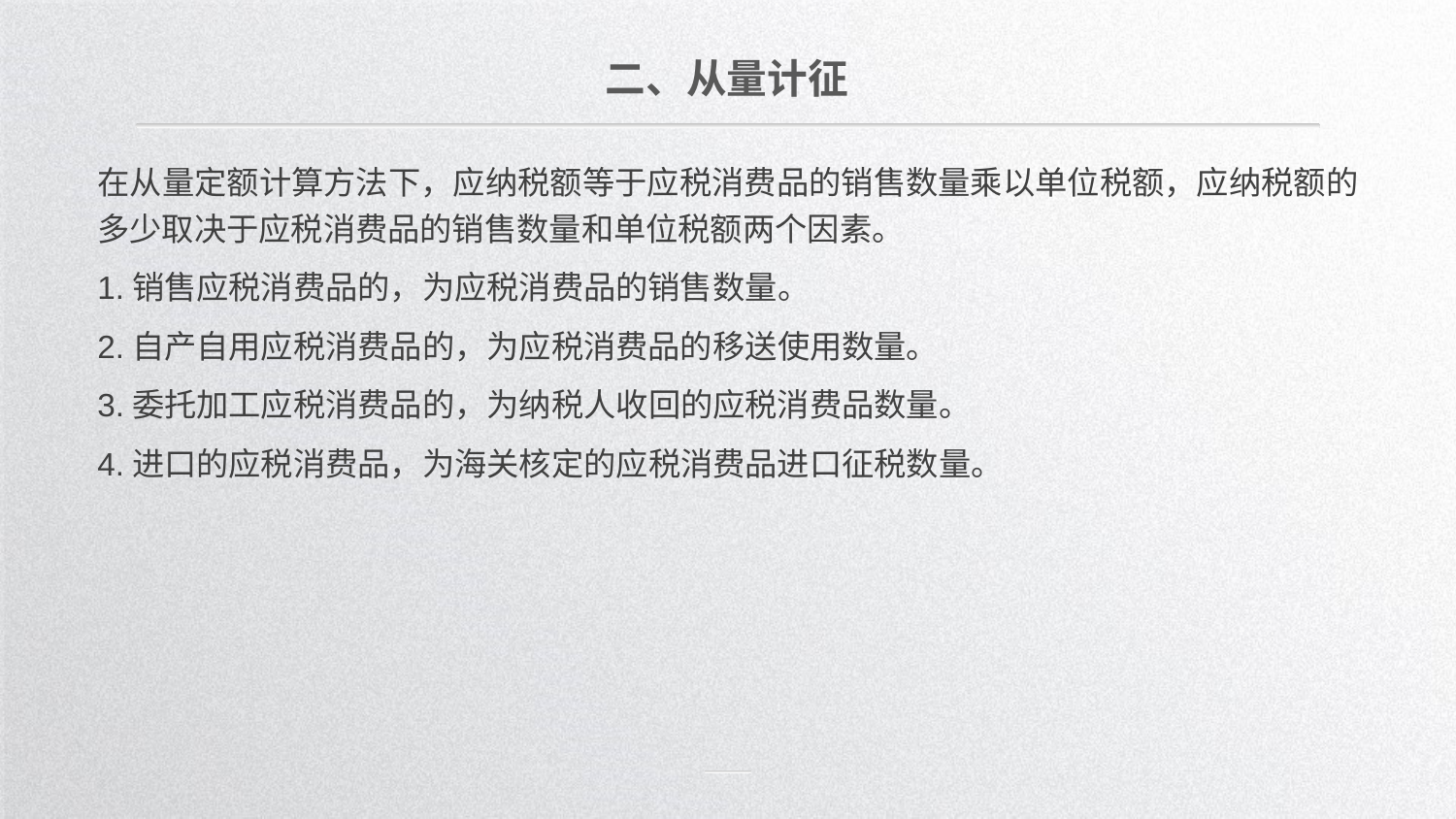

二、从量计征
在从量定额计算方法下，应纳税额等于应税消费品的销售数量乘以单位税额，应纳税额的多少取决于应税消费品的销售数量和单位税额两个因素。
1.销售应税消费品的，为应税消费品的销售数量。
2.自产自用应税消费品的，为应税消费品的移送使用数量。
3.委托加工应税消费品的，为纳税人收回的应税消费品数量。
4.进口的应税消费品，为海关核定的应税消费品进口征税数量。